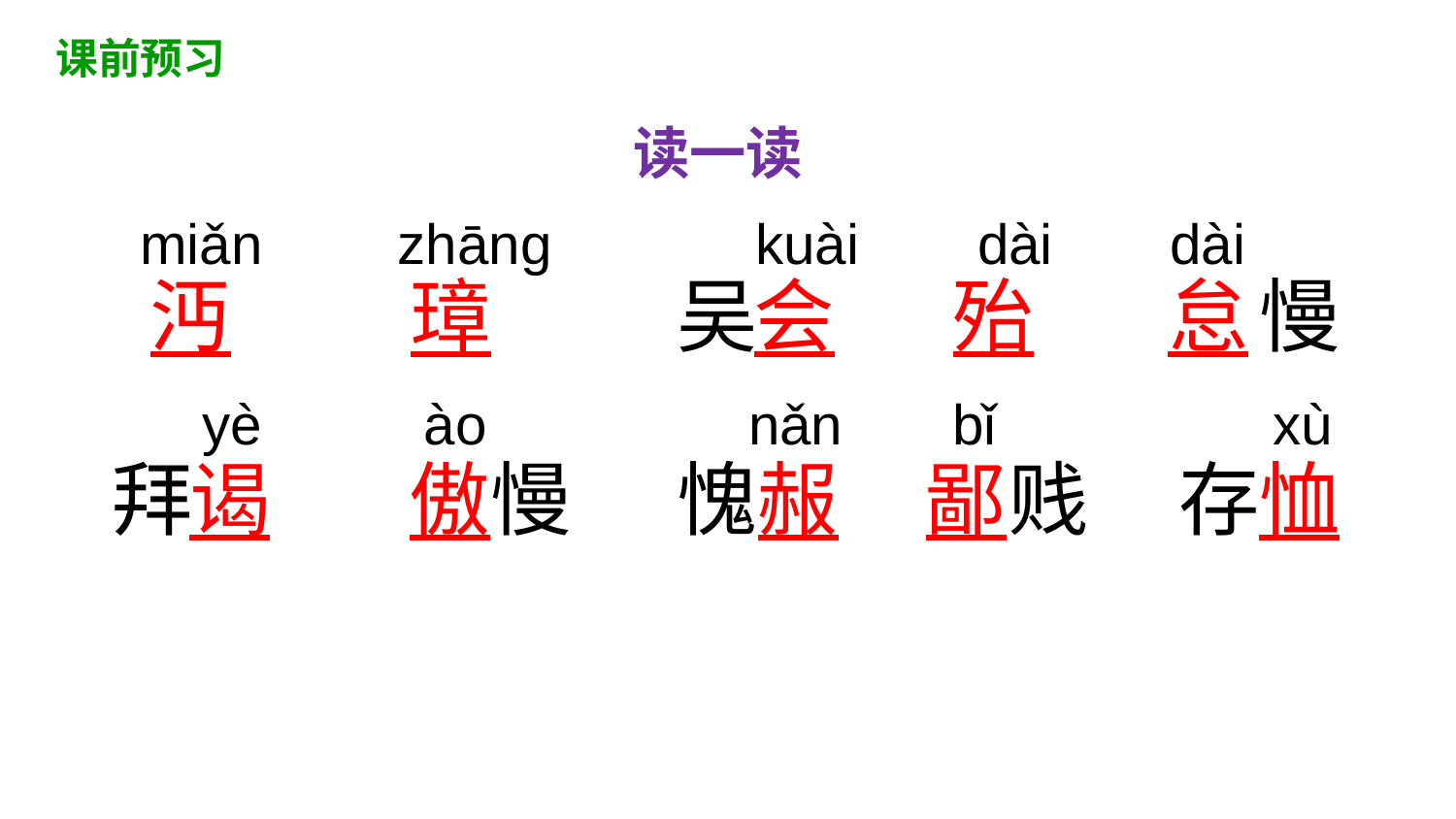

课前预习
读一读
miǎn
zhānɡ
kuài
dài
dài
沔
璋
吴
会
殆
怠
慢
yè
ào
nǎn
bǐ
xù
拜
傲
慢
愧
赧
鄙
贱
存
恤
谒